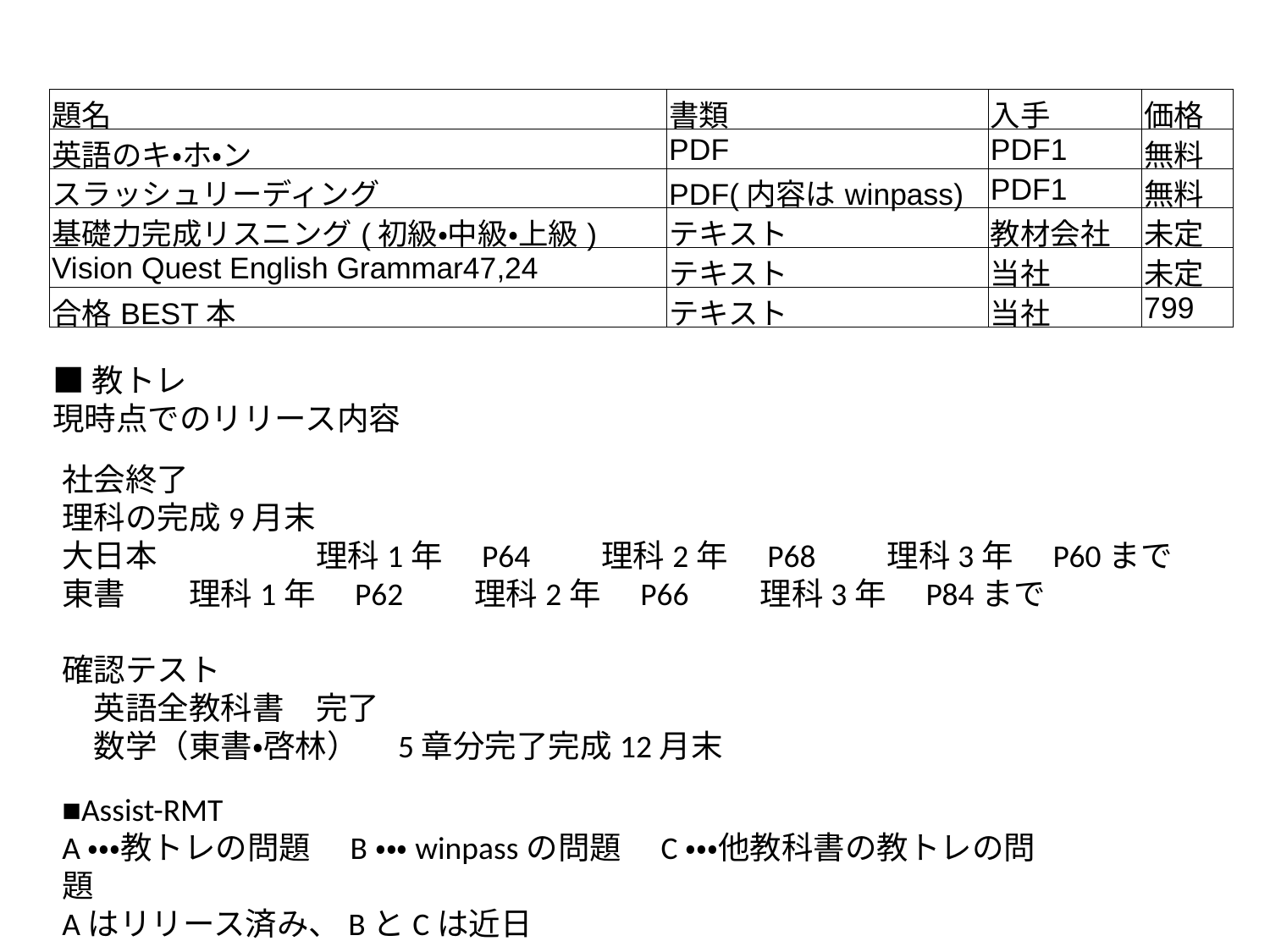

| 題名 | 書類 | 入手 | 価格 |
| --- | --- | --- | --- |
| 英語のキ・ホ・ン | PDF | PDF1 | 無料 |
| スラッシュリーディング | PDF(内容はwinpass) | PDF1 | 無料 |
| 基礎力完成リスニング(初級・中級・上級) | テキスト | 教材会社 | 未定 |
| Vision Quest English Grammar47,24 | テキスト | 当社 | 未定 |
| 合格BEST本 | テキスト | 当社 | 799 |
■教トレ
現時点でのリリース内容
社会終了
理科の完成9月末
大日本　	理科1年　P64　　理科2年　P68　　理科3年　P60まで
東書	理科1年　P62　　理科2年　P66　　理科3年　P84まで

確認テスト
　英語全教科書　完了
　数学（東書・啓林）　5章分完了完成12月末
■Assist-RMT
A・・・教トレの問題　B・・・winpassの問題　C・・・他教科書の教トレの問題
Aはリリース済み、BとCは近日